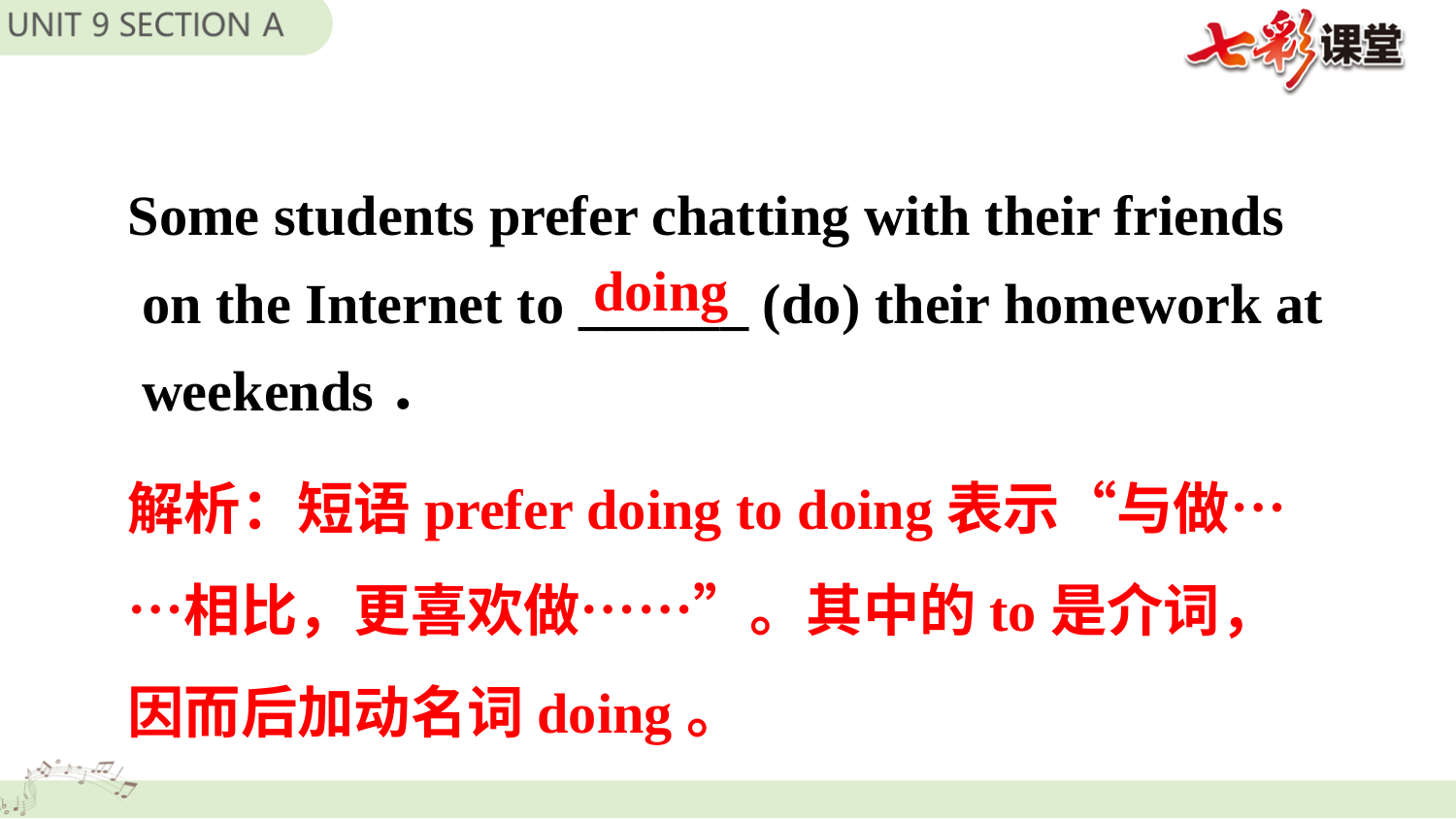

Some students prefer chatting with their friends
    on the Internet to ______ (do) their homework at
    weekends．
doing
解析：短语prefer doing to doing表示“与做……相比，更喜欢做……”。其中的to是介词，因而后加动名词doing。